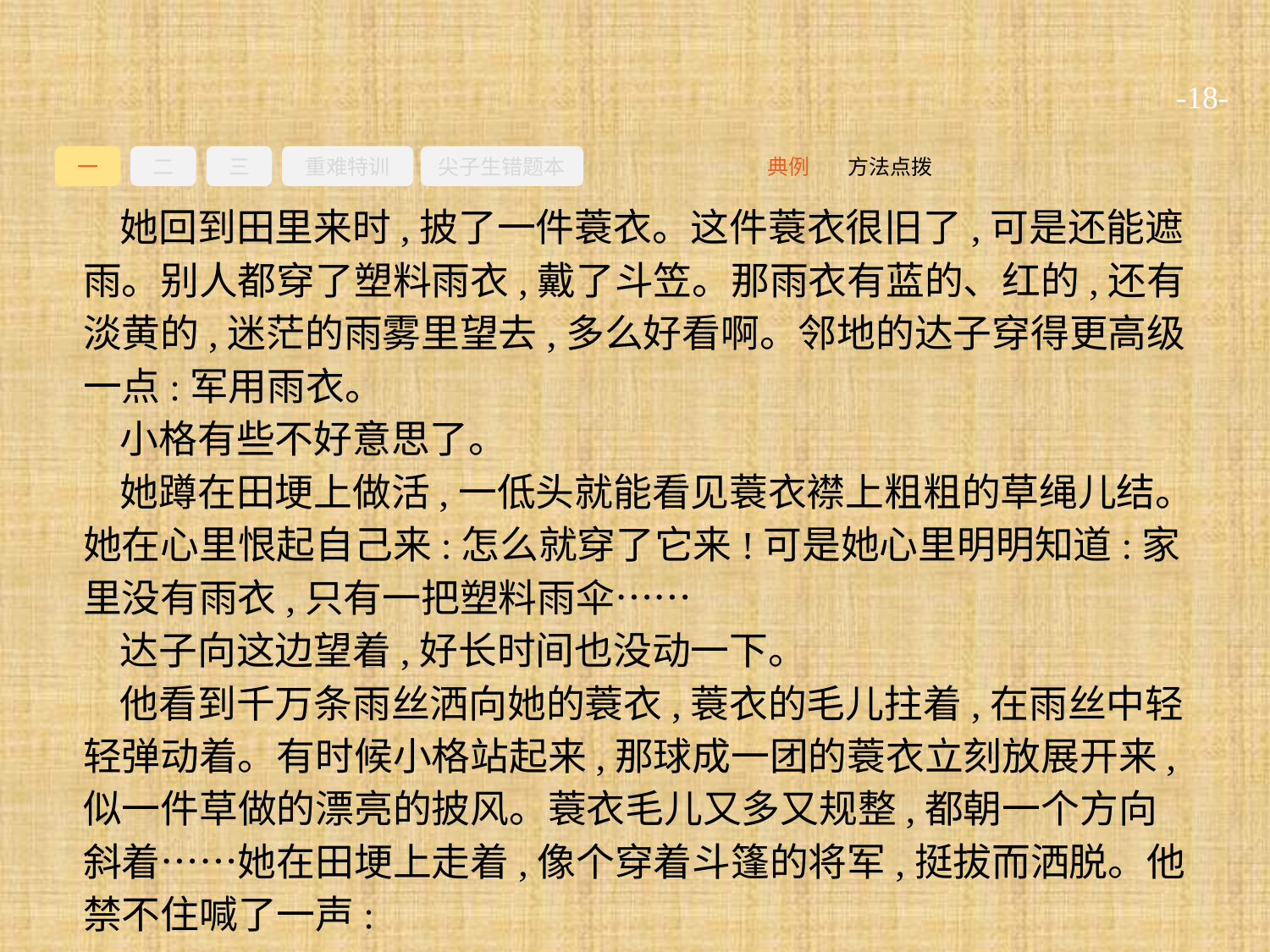

-18-
一
二
三
重难特训
尖子生错题本
方法点拨
典例
她回到田里来时,披了一件蓑衣。这件蓑衣很旧了,可是还能遮雨。别人都穿了塑料雨衣,戴了斗笠。那雨衣有蓝的、红的,还有淡黄的,迷茫的雨雾里望去,多么好看啊。邻地的达子穿得更高级一点:军用雨衣。
小格有些不好意思了。
她蹲在田埂上做活,一低头就能看见蓑衣襟上粗粗的草绳儿结。她在心里恨起自己来:怎么就穿了它来!可是她心里明明知道:家里没有雨衣,只有一把塑料雨伞……
达子向这边望着,好长时间也没动一下。
他看到千万条雨丝洒向她的蓑衣,蓑衣的毛儿拄着,在雨丝中轻轻弹动着。有时候小格站起来,那球成一团的蓑衣立刻放展开来,似一件草做的漂亮的披风。蓑衣毛儿又多又规整,都朝一个方向斜着……她在田埂上走着,像个穿着斗篷的将军,挺拔而洒脱。他禁不住喊了一声: